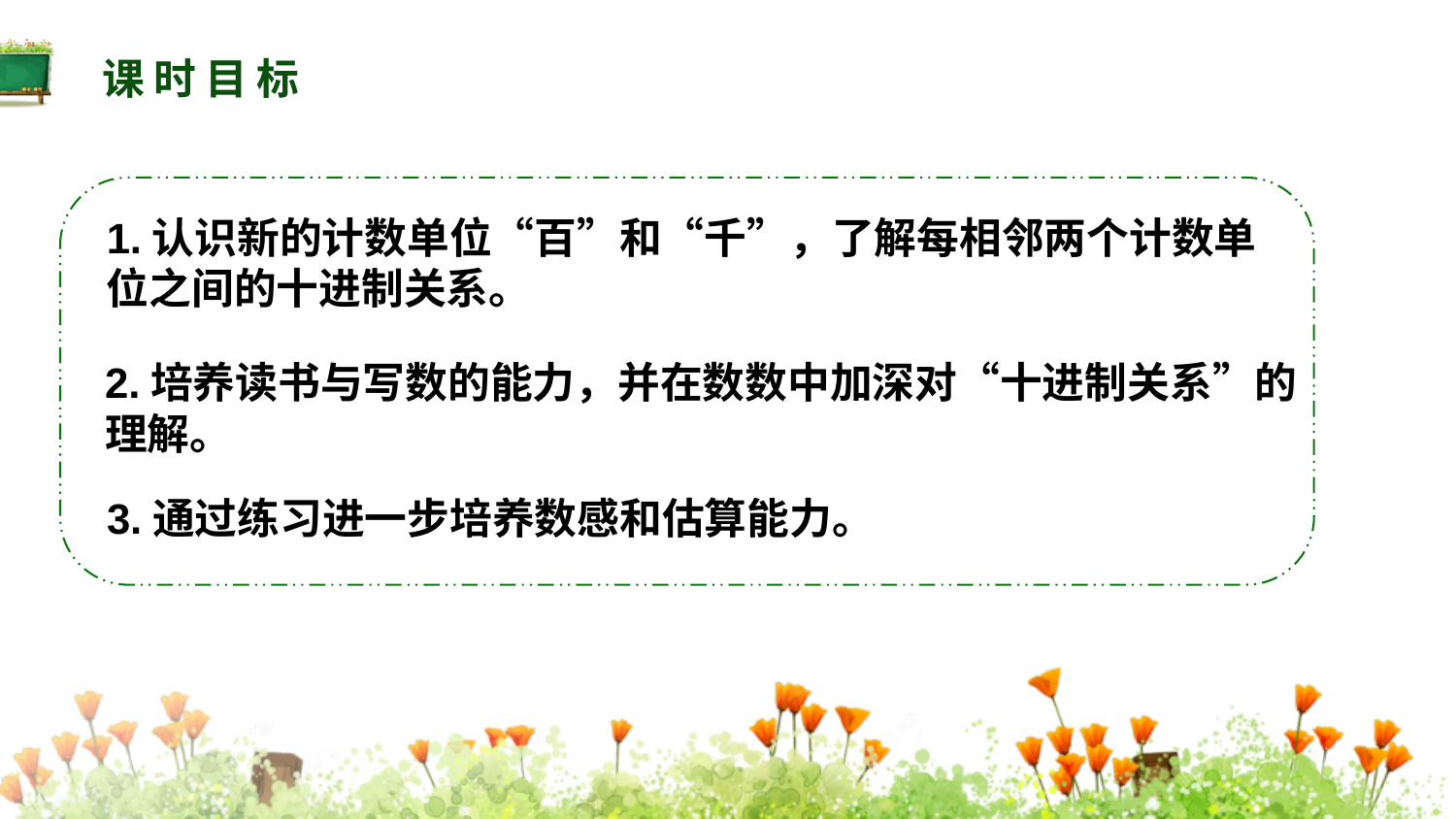

课时目标

1.认识新的计数单位“百”和“千”，了解每相邻两个计数单位之间的十进制关系。
2.培养读书与写数的能力，并在数数中加深对“十进制关系”的理解。
3.通过练习进一步培养数感和估算能力。